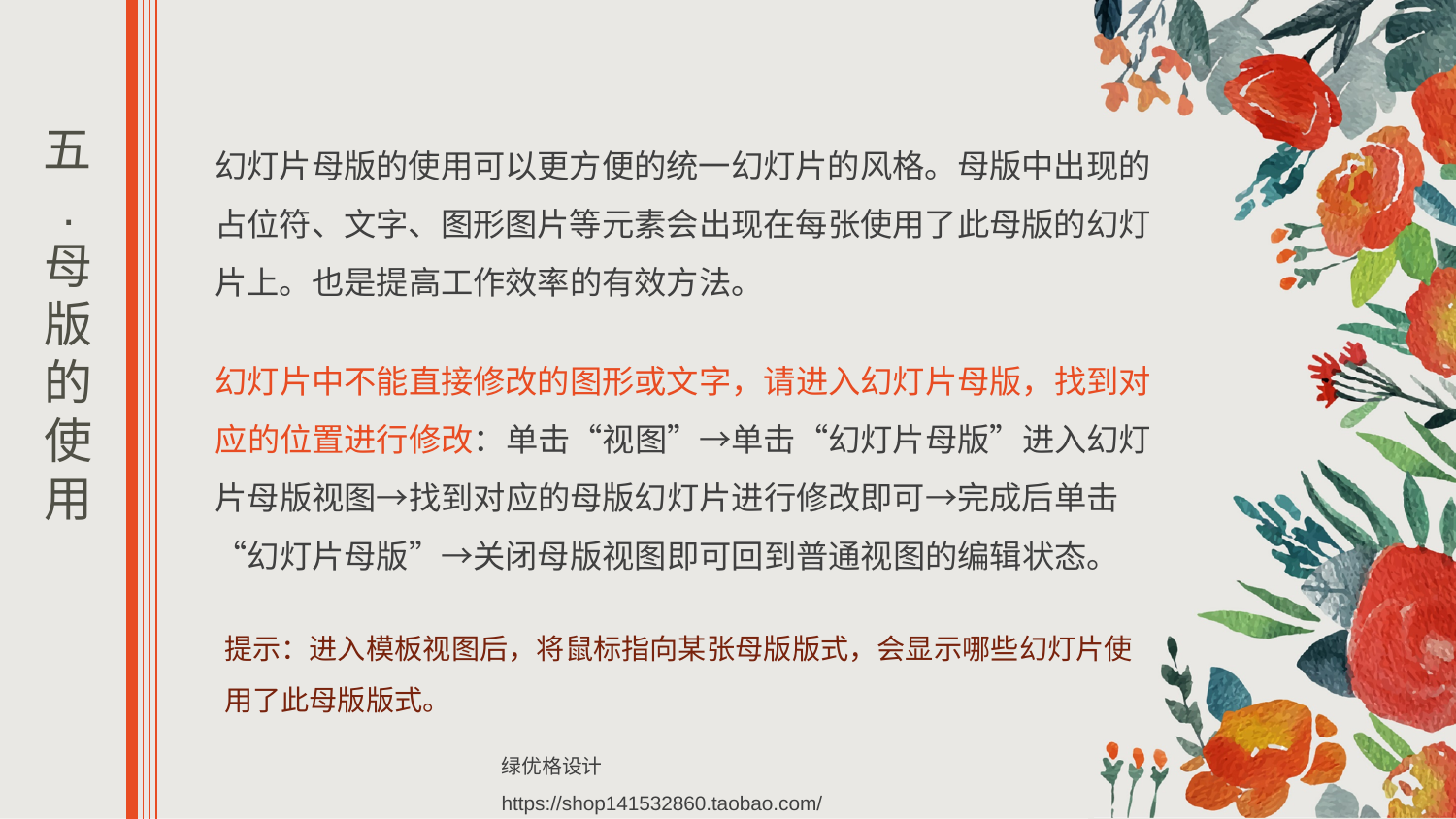

五.
母版的使用
幻灯片母版的使用可以更方便的统一幻灯片的风格。母版中出现的占位符、文字、图形图片等元素会出现在每张使用了此母版的幻灯片上。也是提高工作效率的有效方法。
幻灯片中不能直接修改的图形或文字，请进入幻灯片母版，找到对应的位置进行修改：单击“视图”→单击“幻灯片母版”进入幻灯片母版视图→找到对应的母版幻灯片进行修改即可→完成后单击“幻灯片母版”→关闭母版视图即可回到普通视图的编辑状态。
提示：进入模板视图后，将鼠标指向某张母版版式，会显示哪些幻灯片使用了此母版版式。